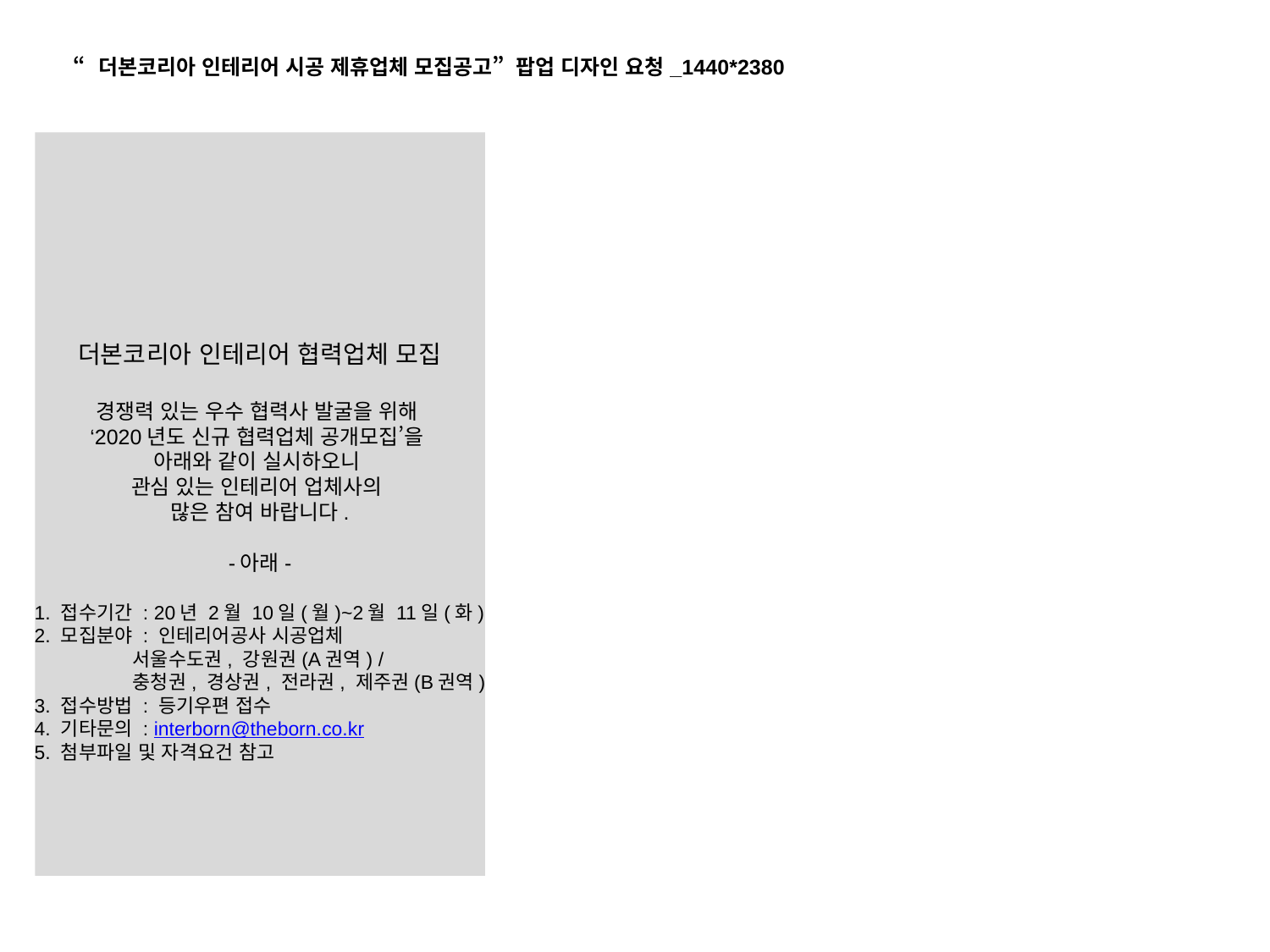

“더본코리아 인테리어 시공 제휴업체 모집공고”  팝업 디자인 요청_1440*2380

더본코리아 인테리어 협력업체 모집

경쟁력 있는 우수 협력사 발굴을 위해
‘2020년도 신규 협력업체 공개모집’을
아래와 같이 실시하오니
관심 있는 인테리어 업체사의
많은 참여 바랍니다.

-아래-

1. 접수기간 : 20년 2월 10일(월)~2월 11일(화)
2. 모집분야 : 인테리어공사 시공업체
                 서울수도권, 강원권(A권역) /
                 충청권, 경상권, 전라권, 제주권(B권역)
3. 접수방법 : 등기우편 접수
4. 기타문의 : interborn@theborn.co.kr
5. 첨부파일 및 자격요건 참고